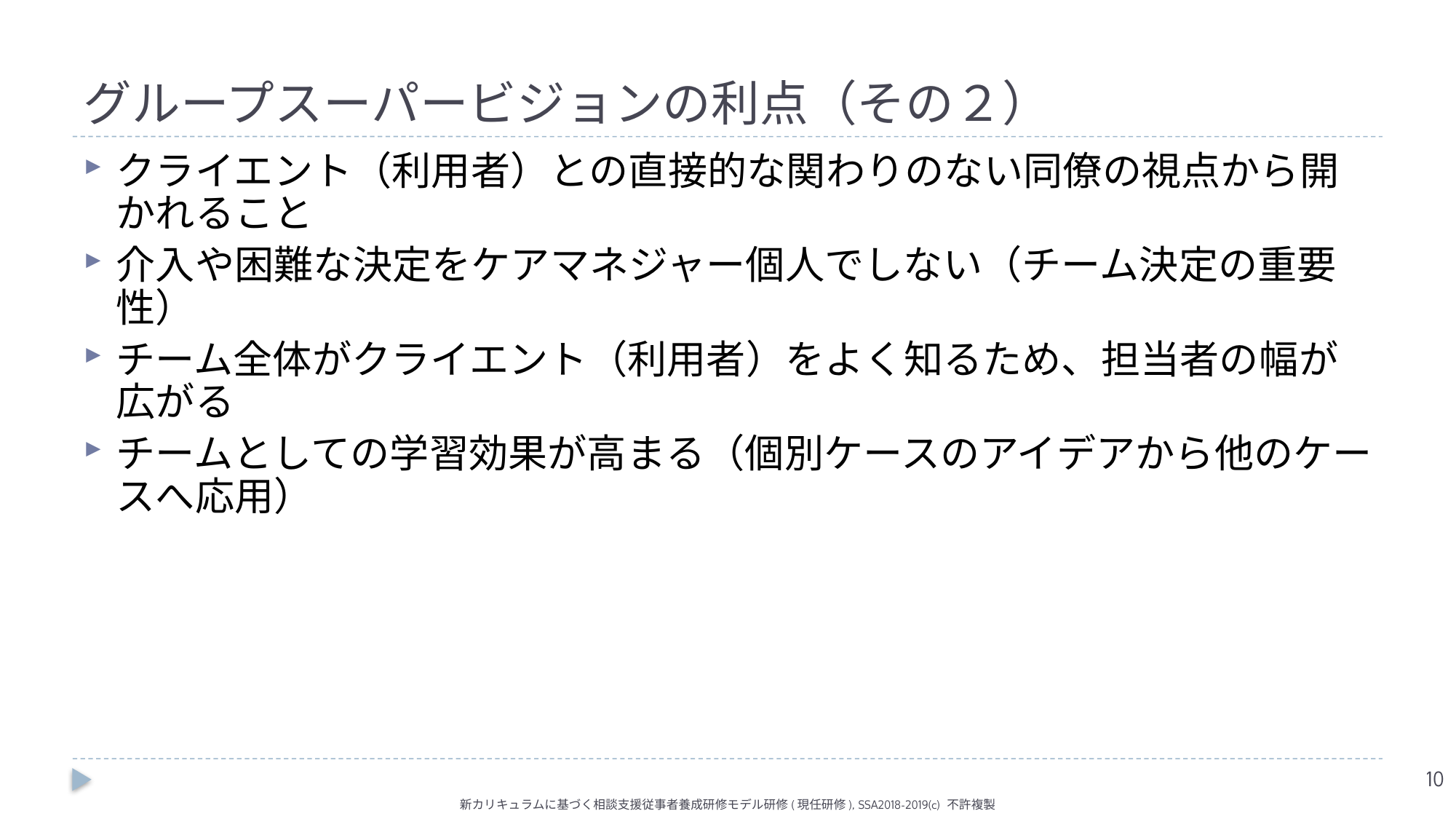

# グループスーパービジョンの利点（その２）
クライエント（利用者）との直接的な関わりのない同僚の視点から開かれること
介入や困難な決定をケアマネジャー個人でしない（チーム決定の重要性）
チーム全体がクライエント（利用者）をよく知るため、担当者の幅が広がる
チームとしての学習効果が高まる（個別ケースのアイデアから他のケースへ応用）
10
新カリキュラムに基づく相談支援従事者養成研修モデル研修(現任研修), SSA2018-2019(c) 不許複製